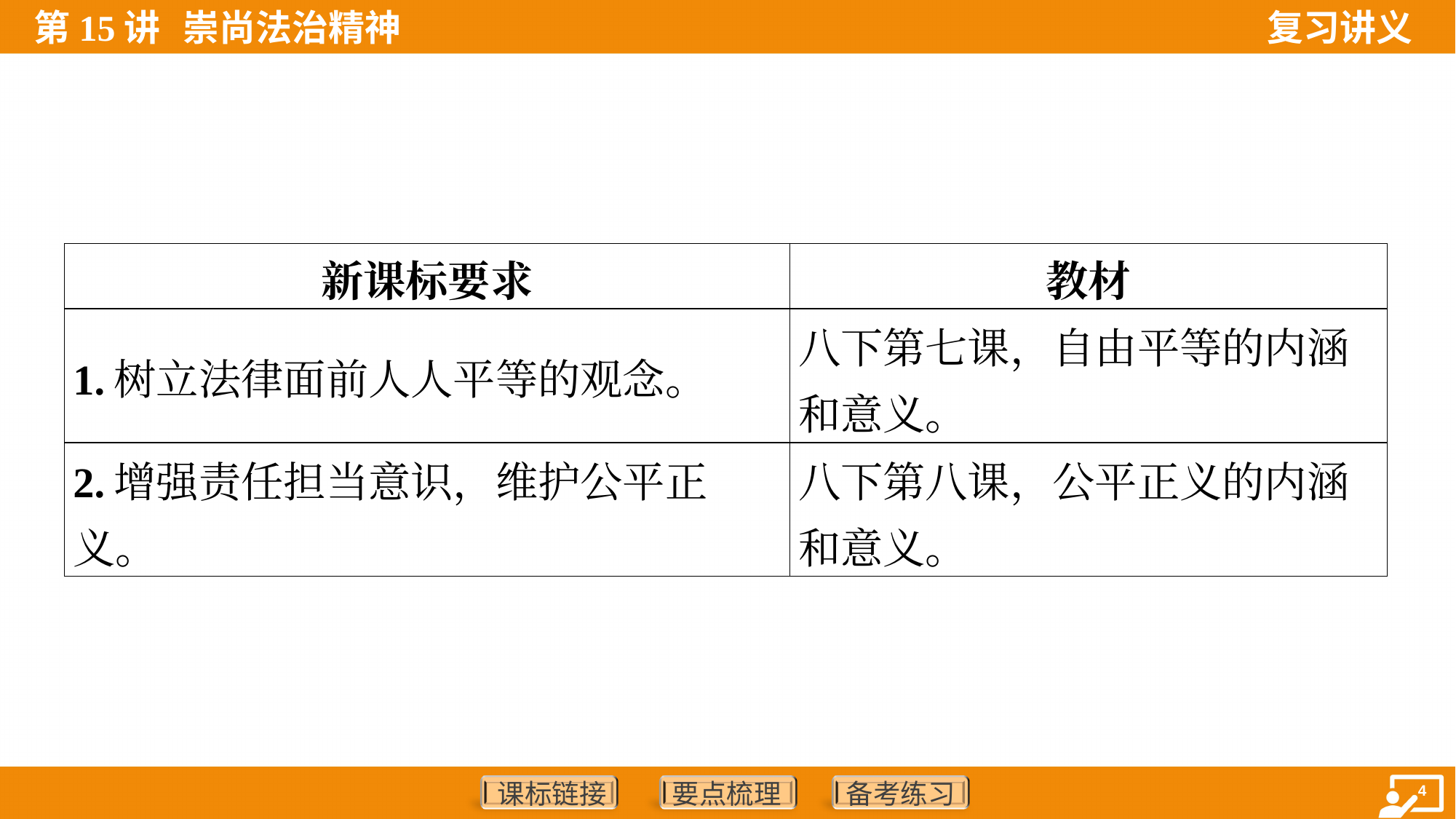

| 新课标要求 | 教材 |
| --- | --- |
| 1.树立法律面前人人平等的观念。 | 八下第七课，自由平等的内涵和意义。 |
| 2.增强责任担当意识，维护公平正义。 | 八下第八课，公平正义的内涵和意义。 |